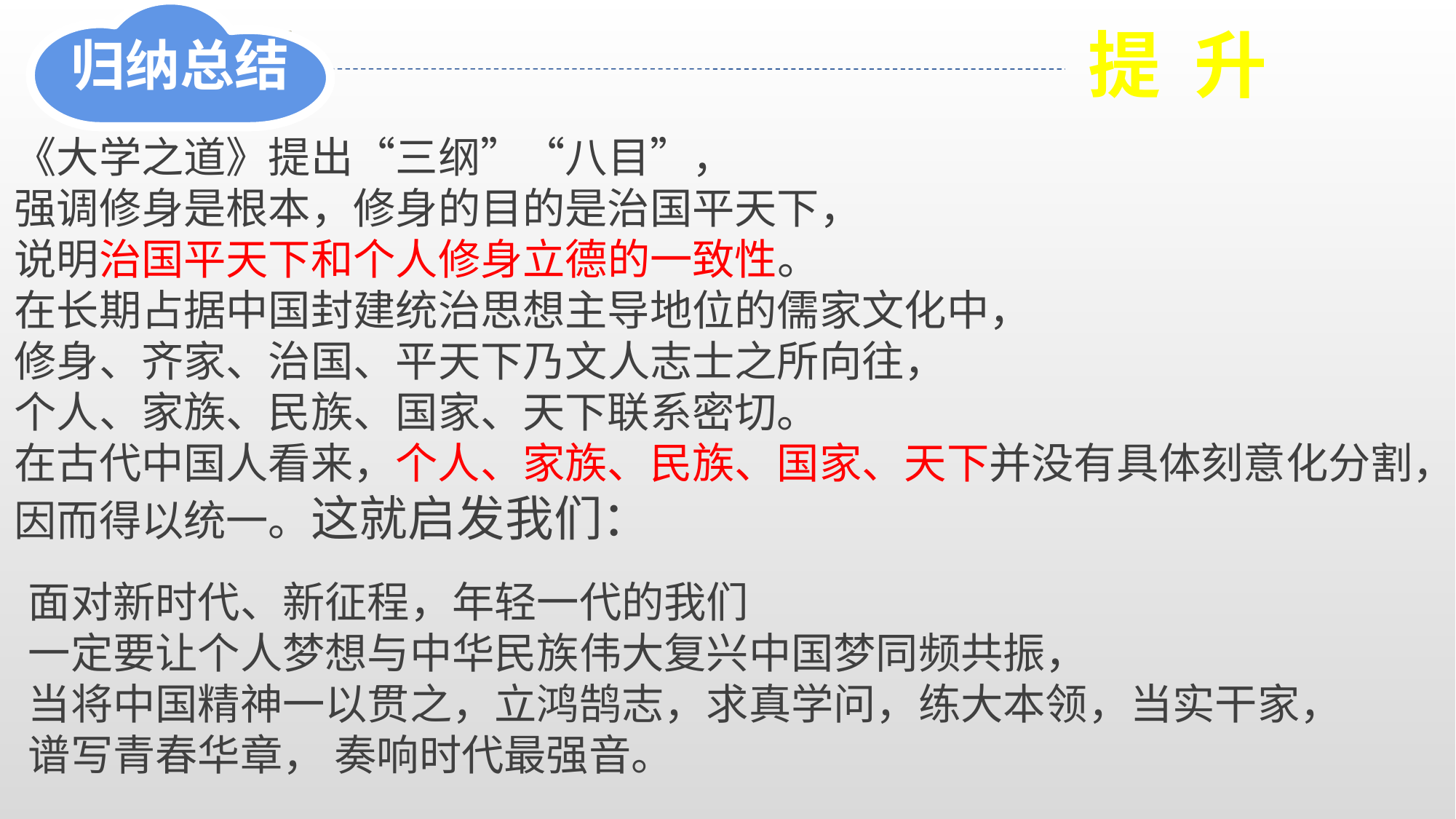

归纳总结
提  升
《大学之道》提出“三纲”“八目”，
强调修身是根本，修身的目的是治国平天下，
说明治国平天下和个人修身立德的一致性。
在长期占据中国封建统治思想主导地位的儒家文化中，
修身、齐家、治国、平天下乃文人志士之所向往，
个人、家族、民族、国家、天下联系密切。
在古代中国人看来，个人、家族、民族、国家、天下并没有具体刻意化分割，
因而得以统一。这就启发我们：
面对新时代、新征程，年轻一代的我们
一定要让个人梦想与中华民族伟大复兴中国梦同频共振，
当将中国精神一以贯之，立鸿鹄志，求真学问，练大本领，当实干家，
谱写青春华章， 奏响时代最强音。